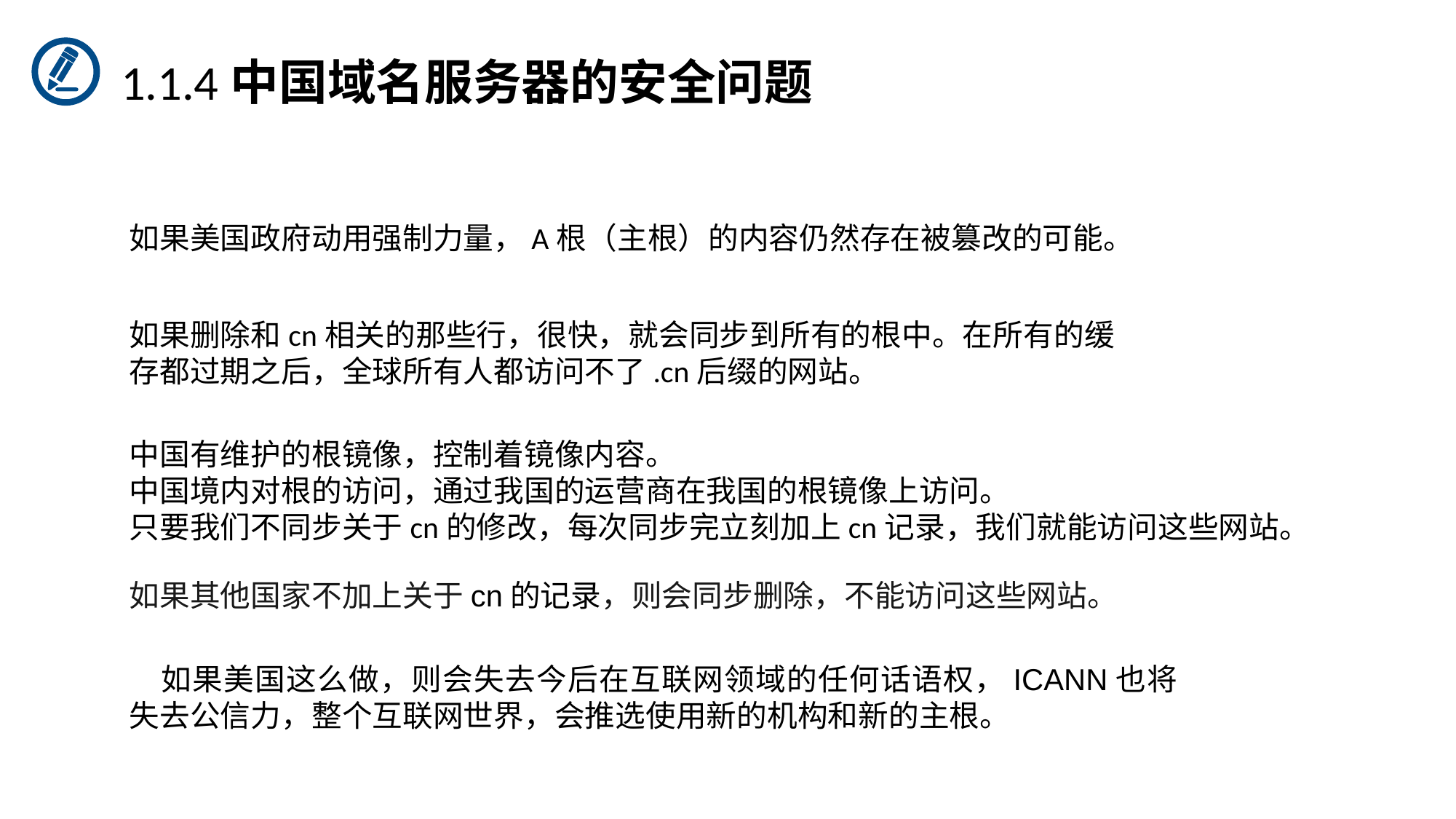

# 1.1.4中国域名服务器的安全问题

如果美国政府动用强制力量，A根（主根）的内容仍然存在被篡改的可能。
如果删除和cn相关的那些行，很快，就会同步到所有的根中。在所有的缓存都过期之后，全球所有人都访问不了.cn后缀的网站。
中国有维护的根镜像，控制着镜像内容。
中国境内对根的访问，通过我国的运营商在我国的根镜像上访问。
只要我们不同步关于cn的修改，每次同步完立刻加上cn记录，我们就能访问这些网站。
如果其他国家不加上关于cn的记录，则会同步删除，不能访问这些网站。
如果美国这么做，则会失去今后在互联网领域的任何话语权，ICANN也将失去公信力，整个互联网世界，会推选使用新的机构和新的主根。